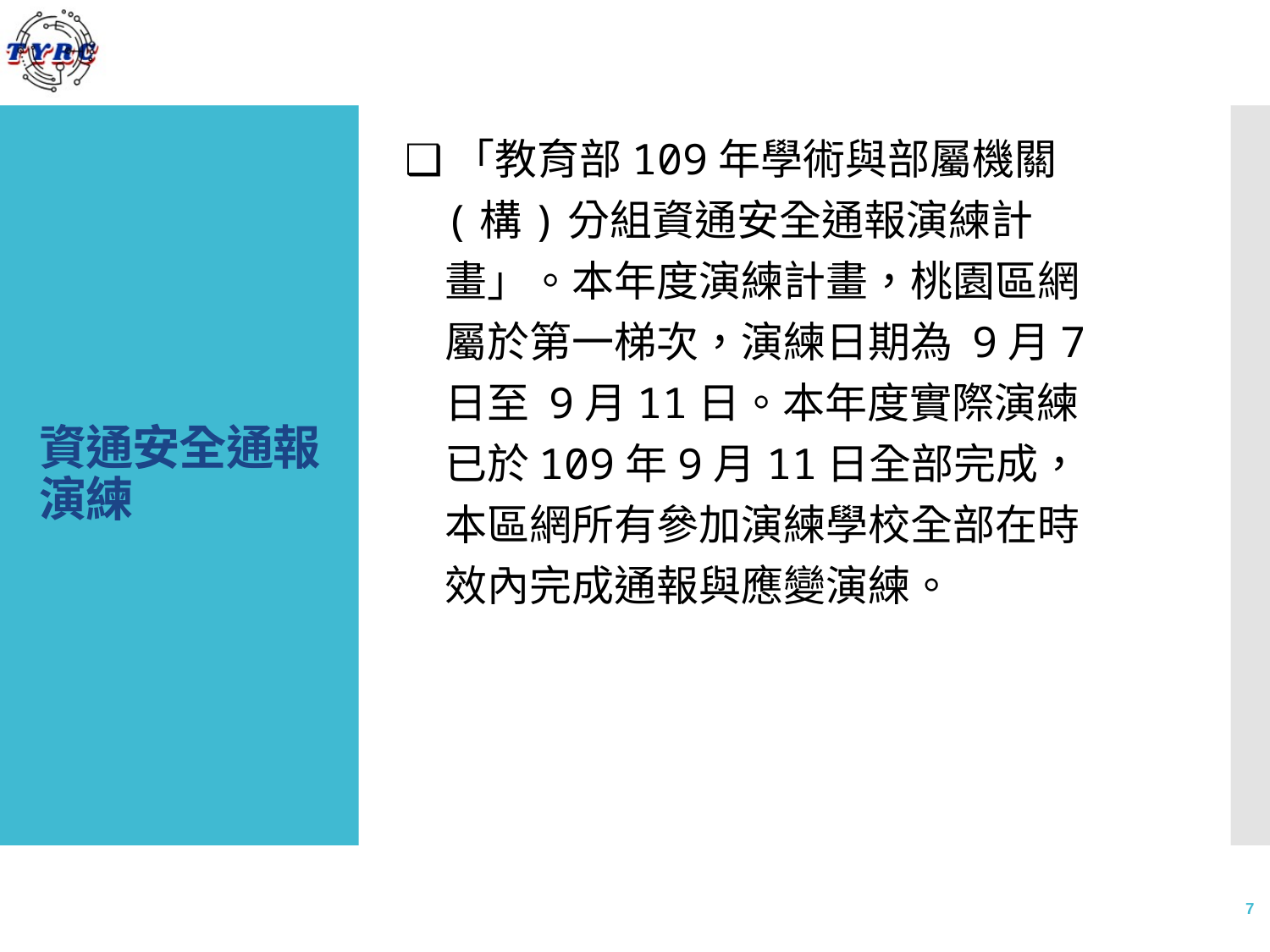

❑「教育部109年學術與部屬機關(構)分組資通安全通報演練計畫」。本年度演練計畫，桃園區網屬於第一梯次，演練日期為 9月7日至 9月11日。本年度實際演練已於109年9月11日全部完成，本區網所有參加演練學校全部在時效內完成通報與應變演練。
# 資通安全通報演練
7